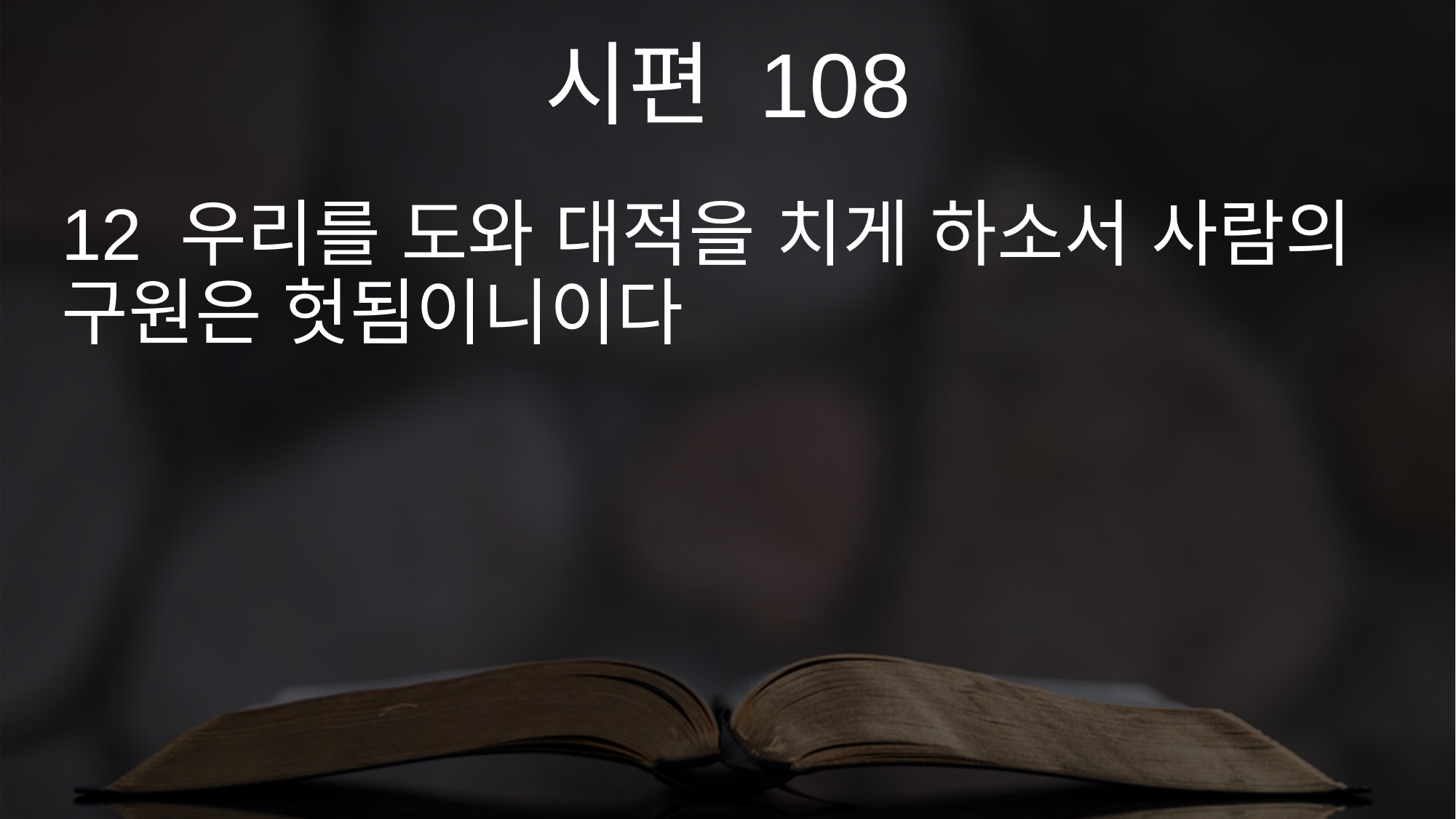

시편 108
12 우리를 도와 대적을 치게 하소서 사람의 구원은 헛됨이니이다